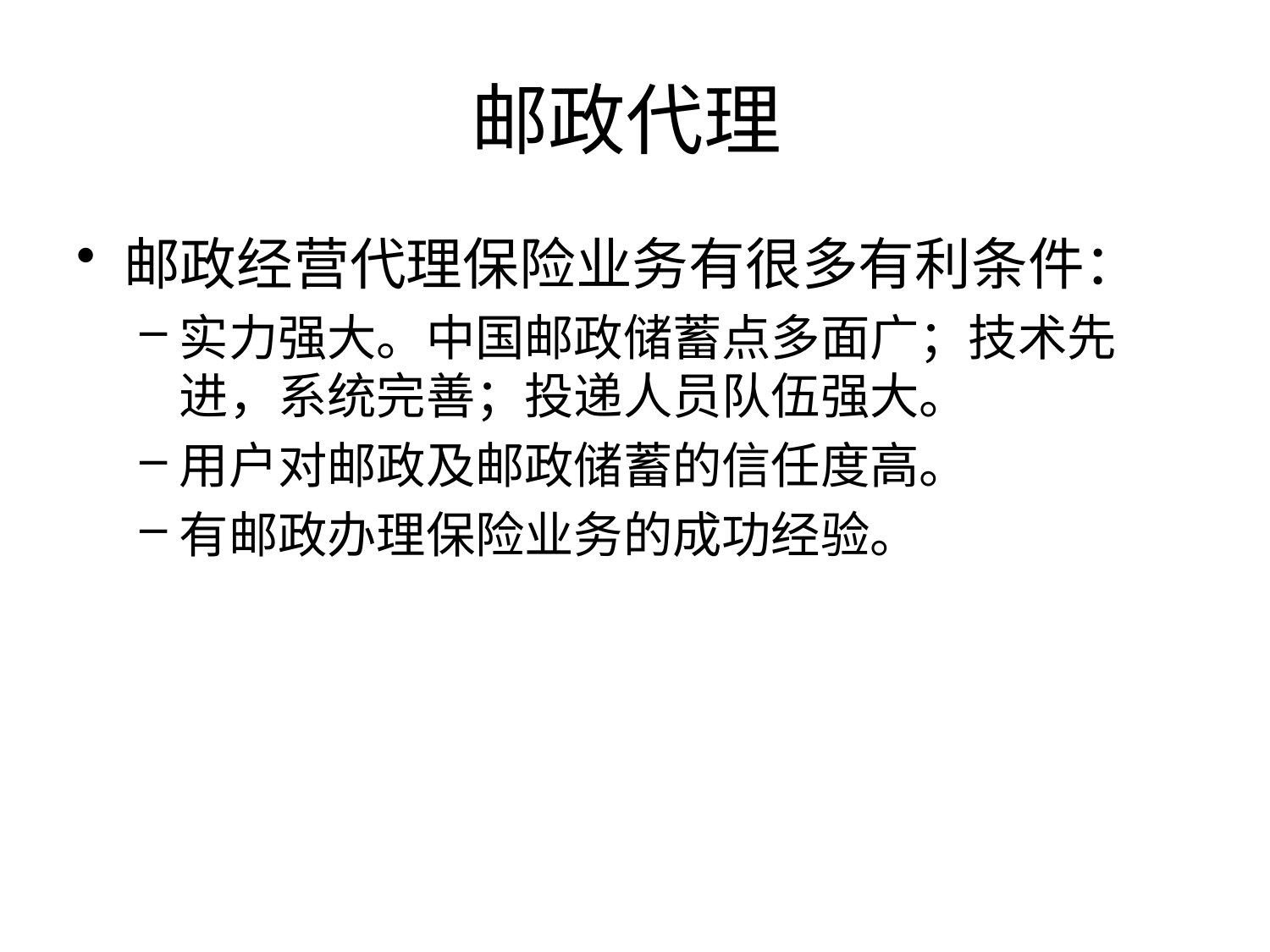

# 邮政代理
邮政经营代理保险业务有很多有利条件：
实力强大。中国邮政储蓄点多面广；技术先进，系统完善；投递人员队伍强大。
用户对邮政及邮政储蓄的信任度高。
有邮政办理保险业务的成功经验。